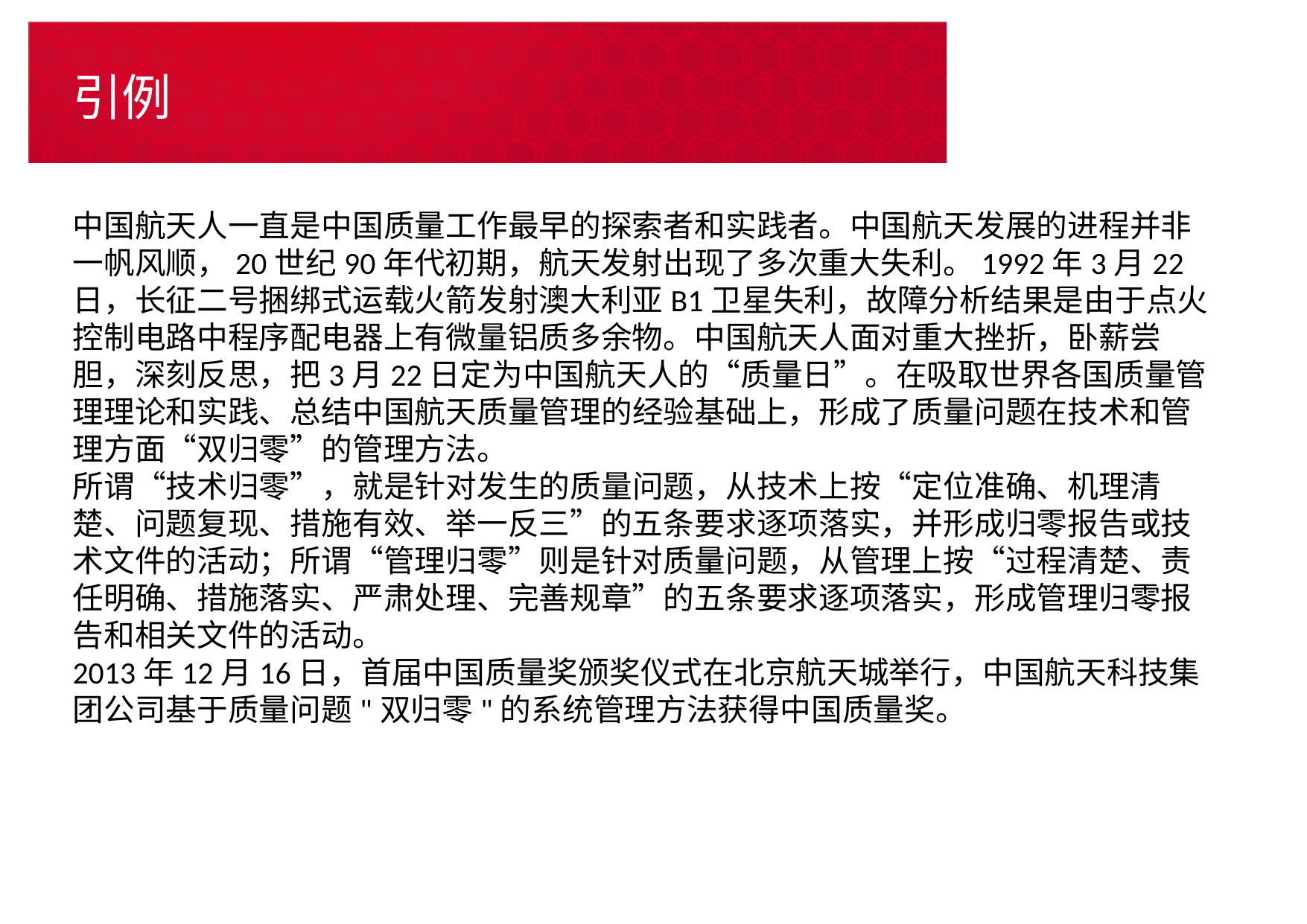

# 引例
中国航天人一直是中国质量工作最早的探索者和实践者。中国航天发展的进程并非一帆风顺，20世纪90年代初期，航天发射出现了多次重大失利。1992年3月22日，长征二号捆绑式运载火箭发射澳大利亚B1卫星失利，故障分析结果是由于点火控制电路中程序配电器上有微量铝质多余物。中国航天人面对重大挫折，卧薪尝胆，深刻反思，把3月22日定为中国航天人的“质量日”。在吸取世界各国质量管理理论和实践、总结中国航天质量管理的经验基础上，形成了质量问题在技术和管理方面“双归零”的管理方法。
所谓“技术归零”，就是针对发生的质量问题，从技术上按“定位准确、机理清楚、问题复现、措施有效、举一反三”的五条要求逐项落实，并形成归零报告或技术文件的活动；所谓“管理归零”则是针对质量问题，从管理上按“过程清楚、责任明确、措施落实、严肃处理、完善规章”的五条要求逐项落实，形成管理归零报告和相关文件的活动。
2013年12月16日，首届中国质量奖颁奖仪式在北京航天城举行，中国航天科技集团公司基于质量问题"双归零"的系统管理方法获得中国质量奖。